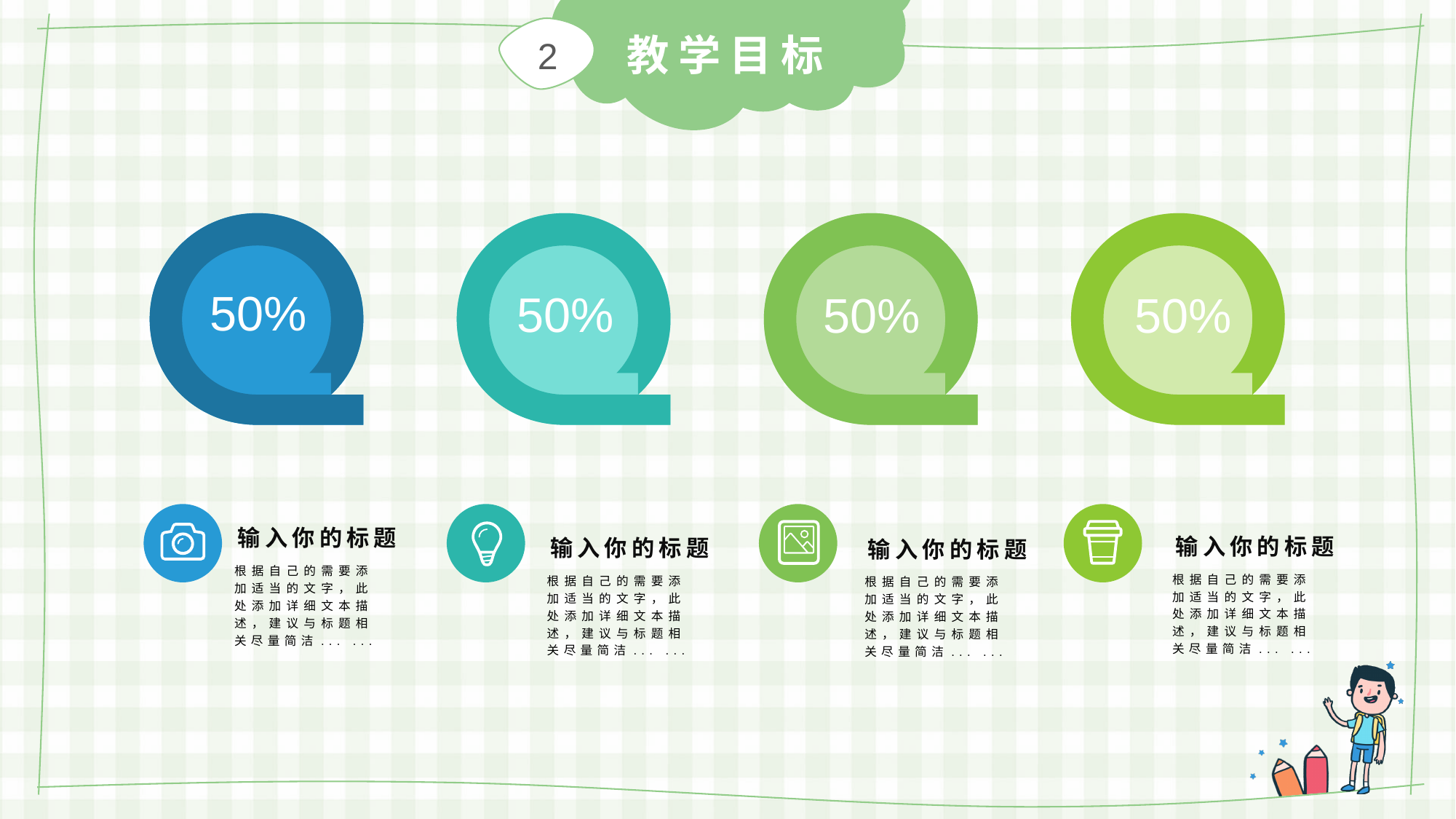

2
教学目标

50%
50%
50%
50%

输入你的标题
根据自己的需要添加适当的文字，此处添加详细文本描述，建议与标题相关尽量简洁... ...

输入你的标题
根据自己的需要添加适当的文字，此处添加详细文本描述，建议与标题相关尽量简洁... ...
输入你的标题
根据自己的需要添加适当的文字，此处添加详细文本描述，建议与标题相关尽量简洁... ...
输入你的标题
根据自己的需要添加适当的文字，此处添加详细文本描述，建议与标题相关尽量简洁... ...